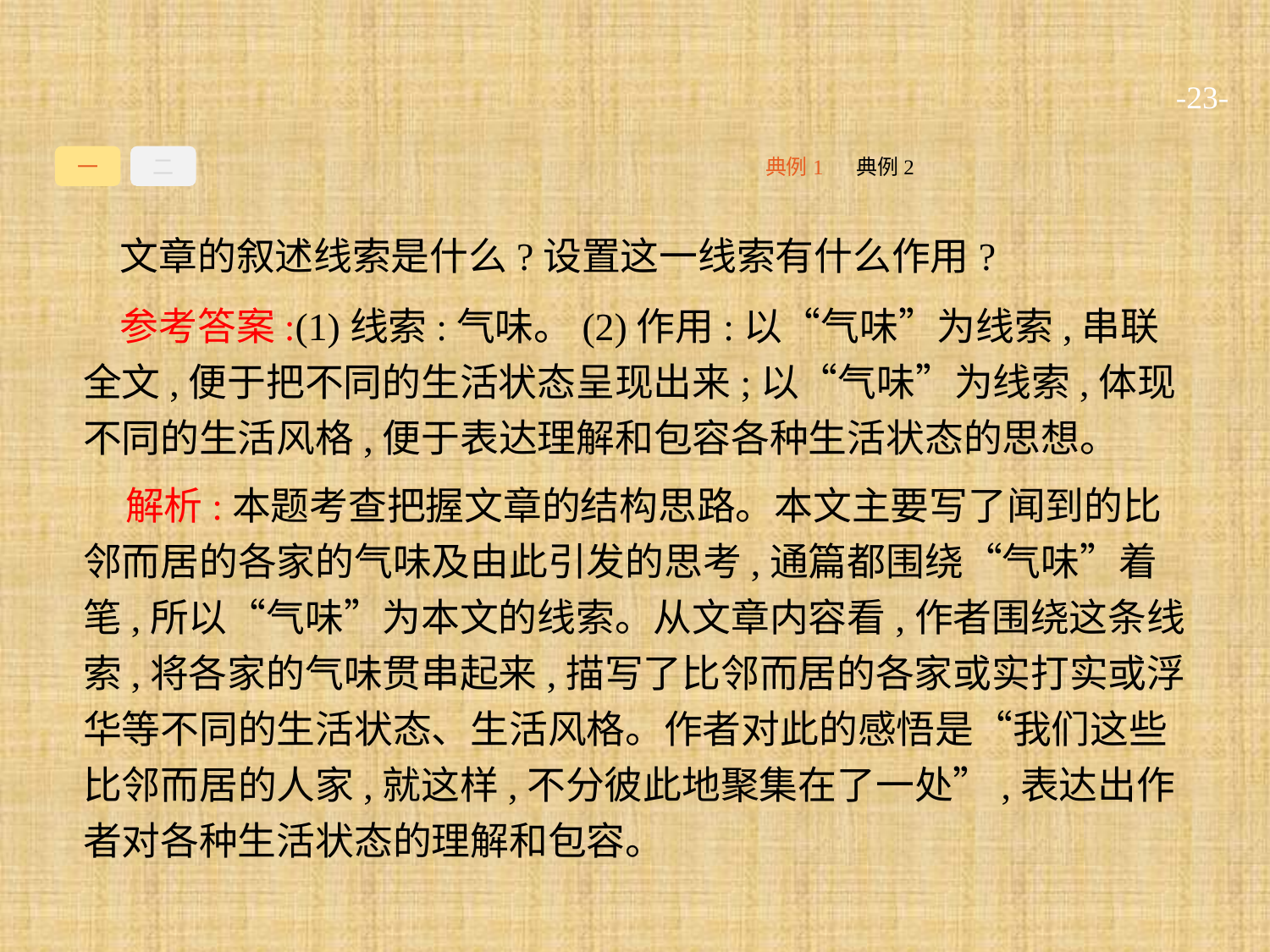

-23-
一
二
典例2
典例1
文章的叙述线索是什么?设置这一线索有什么作用?
参考答案:(1)线索:气味。(2)作用:以“气味”为线索,串联全文,便于把不同的生活状态呈现出来;以“气味”为线索,体现不同的生活风格,便于表达理解和包容各种生活状态的思想。
解析:本题考查把握文章的结构思路。本文主要写了闻到的比邻而居的各家的气味及由此引发的思考,通篇都围绕“气味”着笔,所以“气味”为本文的线索。从文章内容看,作者围绕这条线索,将各家的气味贯串起来,描写了比邻而居的各家或实打实或浮华等不同的生活状态、生活风格。作者对此的感悟是“我们这些比邻而居的人家,就这样,不分彼此地聚集在了一处”,表达出作者对各种生活状态的理解和包容。